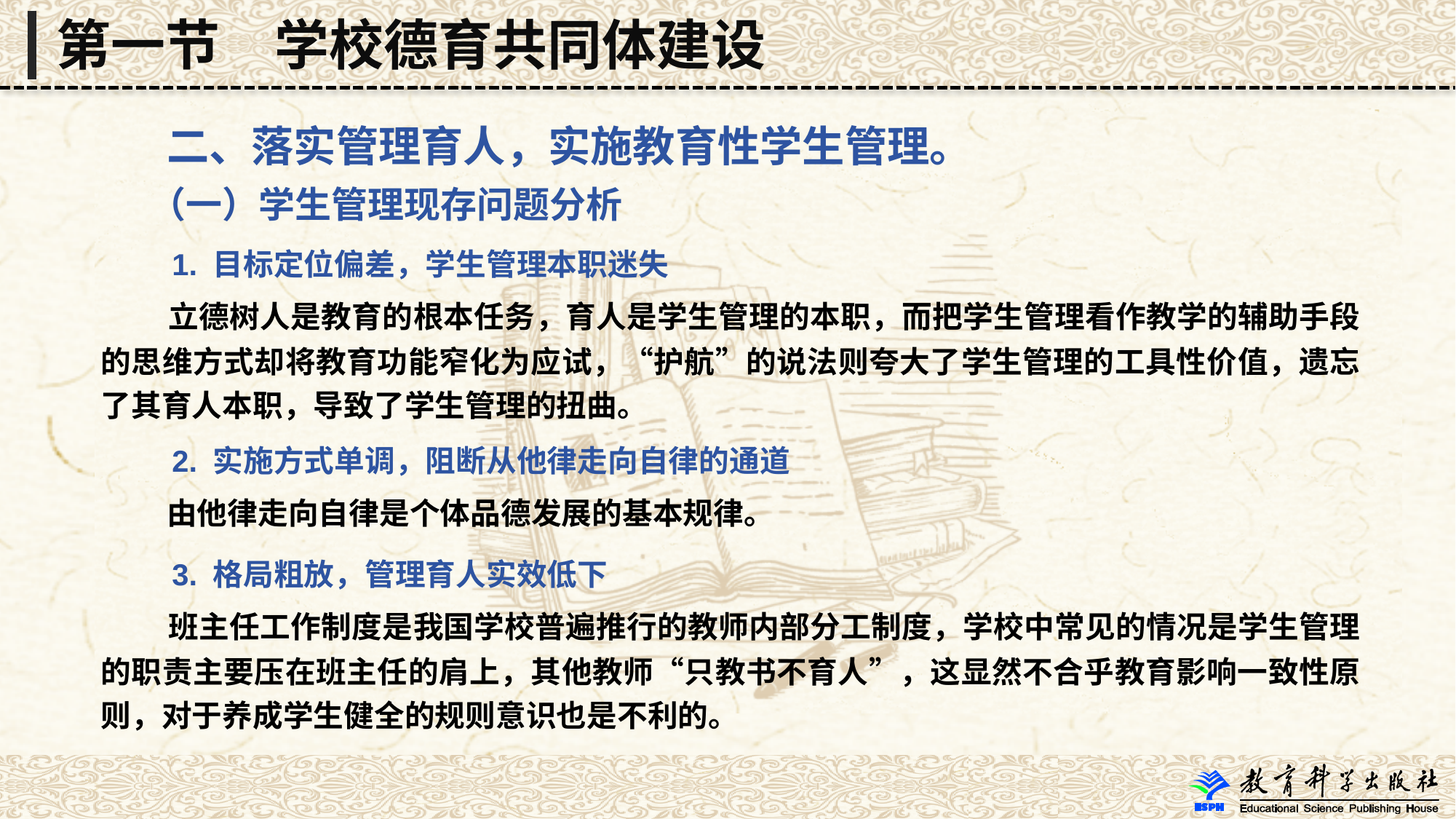

第一节　学校德育共同体建设
       二、落实管理育人，实施教育性学生管理。
    （一）学生管理现存问题分析

       1. 目标定位偏差，学生管理本职迷失
       立德树人是教育的根本任务，育人是学生管理的本职，而把学生管理看作教学的辅助手段的思维方式却将教育功能窄化为应试，“护航”的说法则夸大了学生管理的工具性价值，遗忘了其育人本职，导致了学生管理的扭曲。

       2. 实施方式单调，阻断从他律走向自律的通道
       由他律走向自律是个体品德发展的基本规律。

       3. 格局粗放，管理育人实效低下
       班主任工作制度是我国学校普遍推行的教师内部分工制度，学校中常见的情况是学生管理的职责主要压在班主任的肩上，其他教师“只教书不育人”，这显然不合乎教育影响一致性原则，对于养成学生健全的规则意识也是不利的。